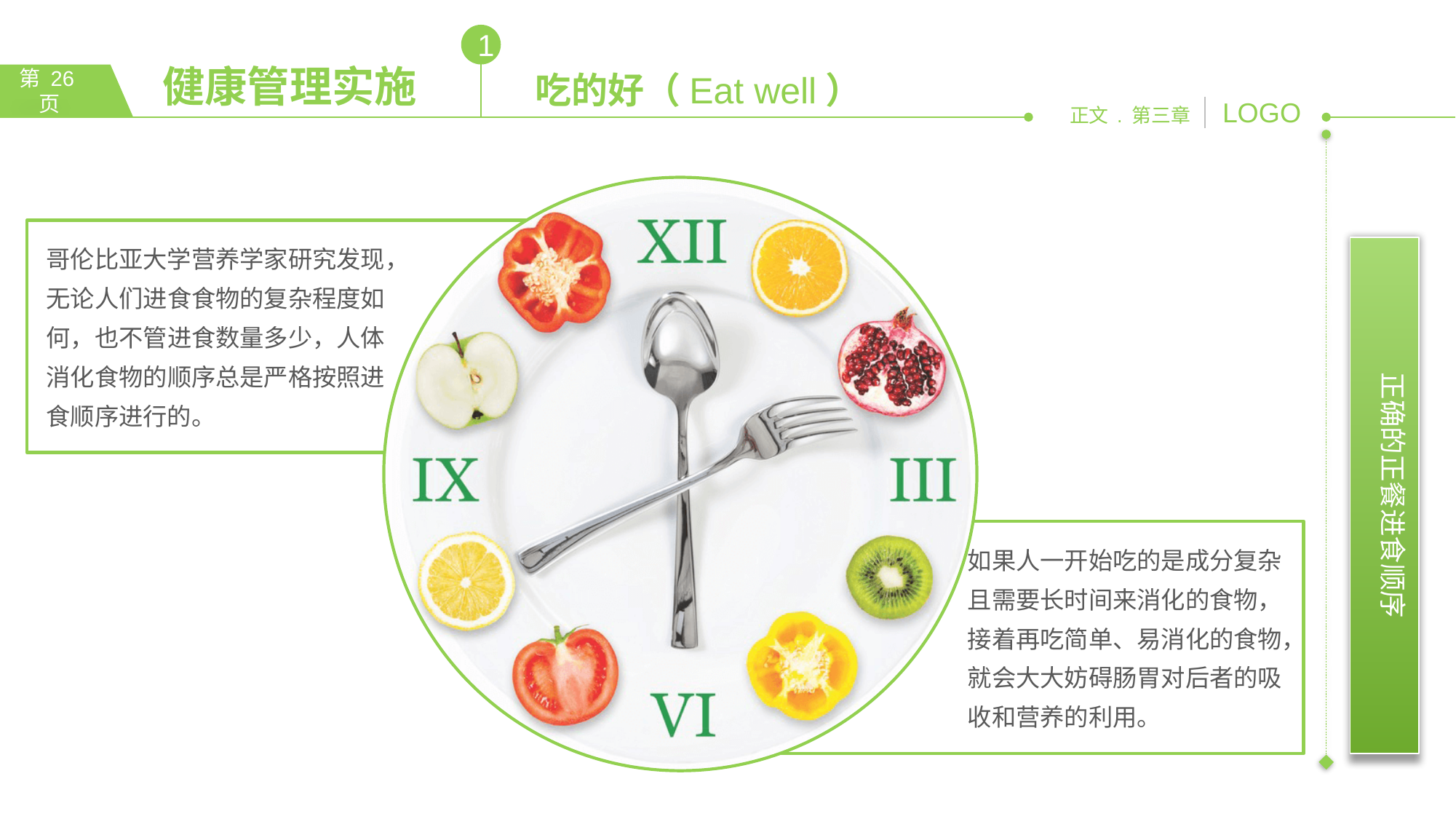

1
吃的好（Eat well）
2

哥伦比亚大学营养学家研究发现，无论人们进食食物的复杂程度如何，也不管进食数量多少，人体消化食物的顺序总是严格按照进食顺序进行的。

正确的正餐进食顺序
如果人一开始吃的是成分复杂且需要长时间来消化的食物，接着再吃简单、易消化的食物，就会大大妨碍肠胃对后者的吸收和营养的利用。